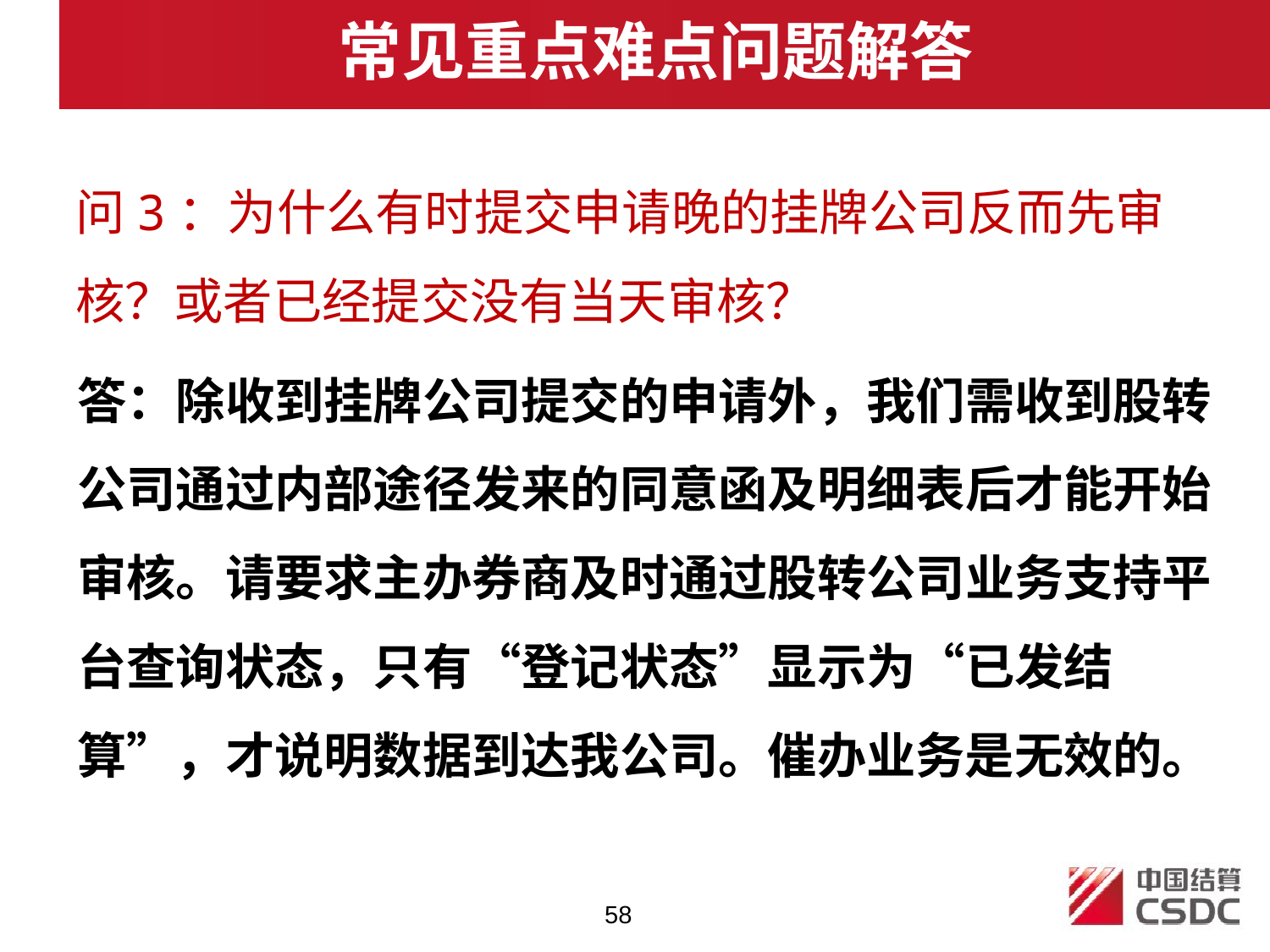

常见重点难点问题解答
问3：为什么有时提交申请晚的挂牌公司反而先审核？或者已经提交没有当天审核？
答：除收到挂牌公司提交的申请外，我们需收到股转公司通过内部途径发来的同意函及明细表后才能开始审核。请要求主办券商及时通过股转公司业务支持平台查询状态，只有“登记状态”显示为“已发结算”，才说明数据到达我公司。催办业务是无效的。
58